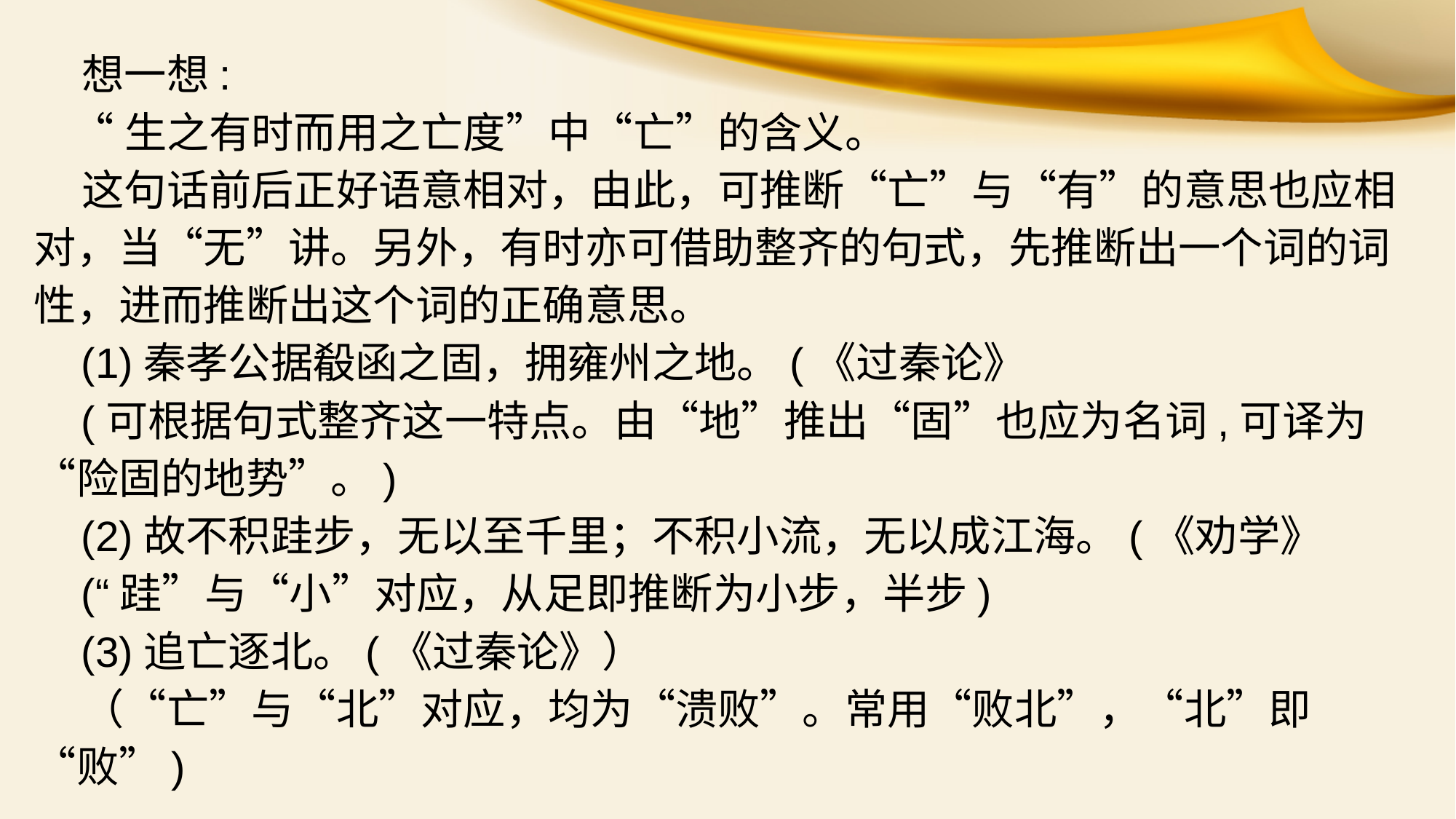

想一想:
    “生之有时而用之亡度”中“亡”的含义。
    这句话前后正好语意相对，由此，可推断“亡”与“有”的意思也应相对，当“无”讲。另外，有时亦可借助整齐的句式，先推断出一个词的词性，进而推断出这个词的正确意思。
    (1)秦孝公据殽函之固，拥雍州之地。(《过秦论》
    (可根据句式整齐这一特点。由“地”推出“固”也应为名词,可译为“险固的地势”。)
    (2)故不积跬步，无以至千里；不积小流，无以成江海。(《劝学》
    (“跬”与“小”对应，从足即推断为小步，半步)
    (3)追亡逐北。(《过秦论》）
    （“亡”与“北”对应，均为“溃败”。常用“败北”，“北”即“败”)